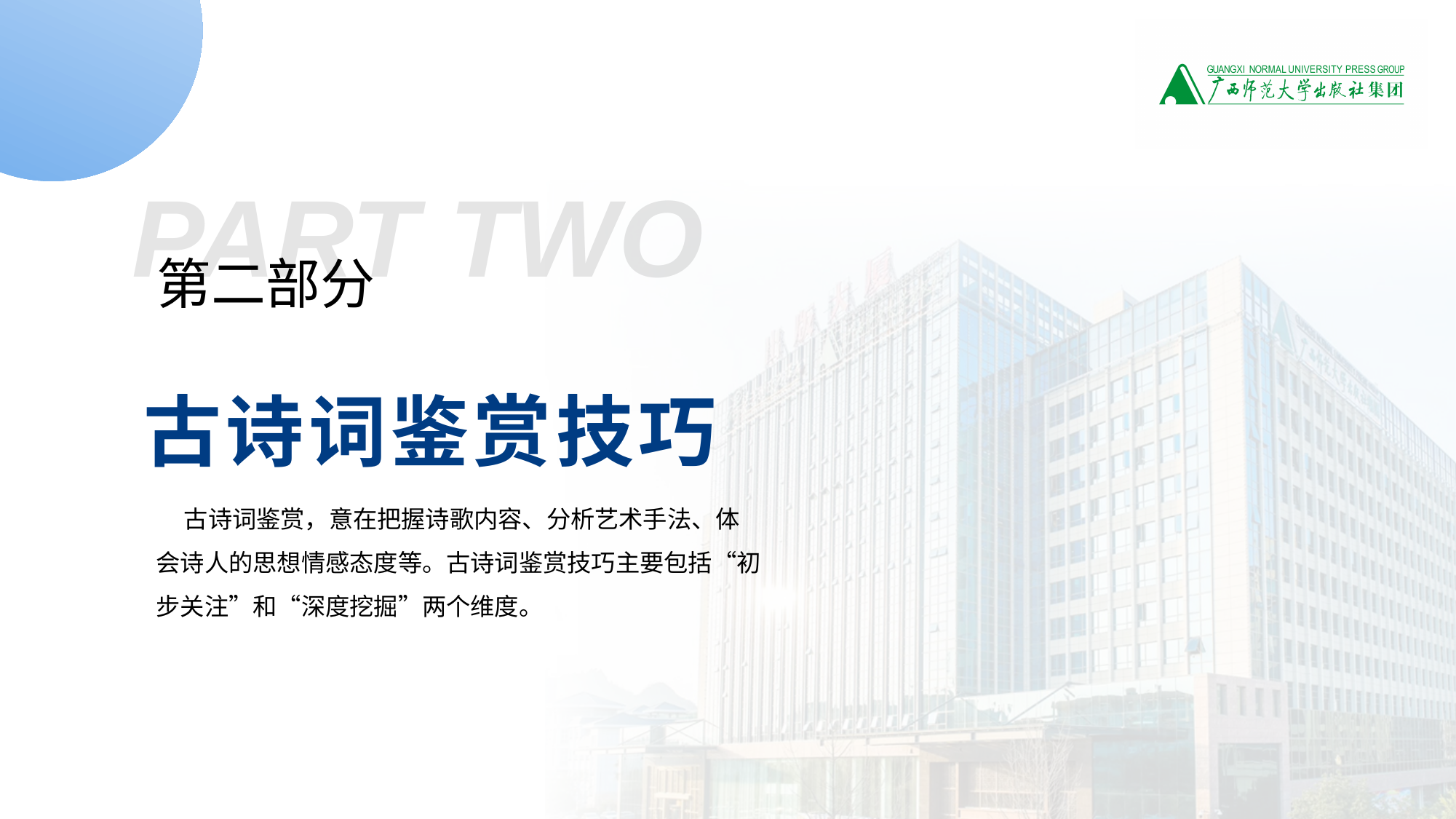

PART TWO
第二部分
古诗词鉴赏技巧
    古诗词鉴赏，意在把握诗歌内容、分析艺术手法、体会诗人的思想情感态度等。古诗词鉴赏技巧主要包括“初步关注”和“深度挖掘”两个维度。